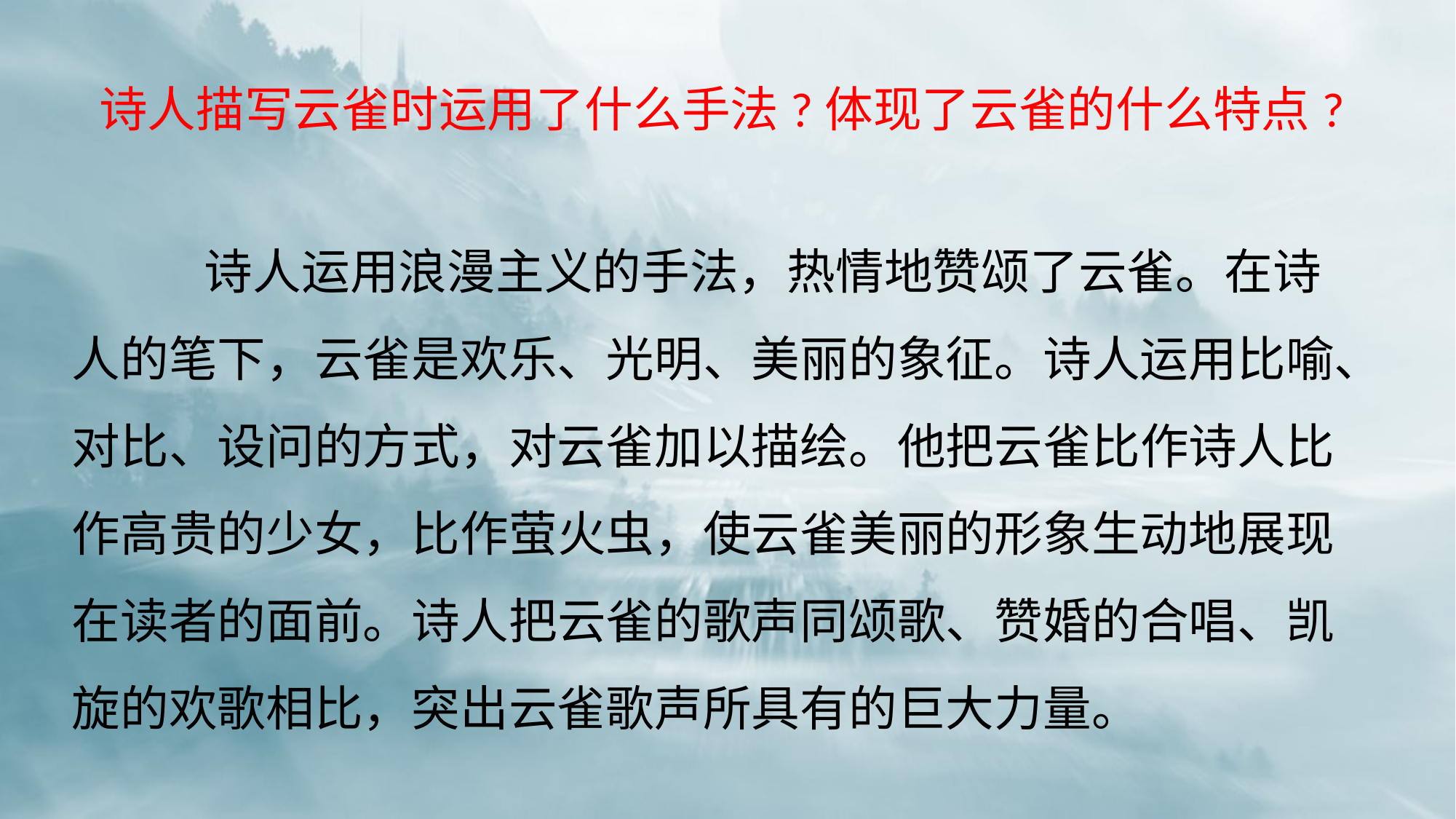

诗人描写云雀时运用了什么手法?体现了云雀的什么特点?
         诗人运用浪漫主义的手法，热情地赞颂了云雀。在诗人的笔下，云雀是欢乐、光明、美丽的象征。诗人运用比喻、对比、设问的方式，对云雀加以描绘。他把云雀比作诗人比作高贵的少女，比作萤火虫，使云雀美丽的形象生动地展现在读者的面前。诗人把云雀的歌声同颂歌、赞婚的合唱、凯旋的欢歌相比，突出云雀歌声所具有的巨大力量。